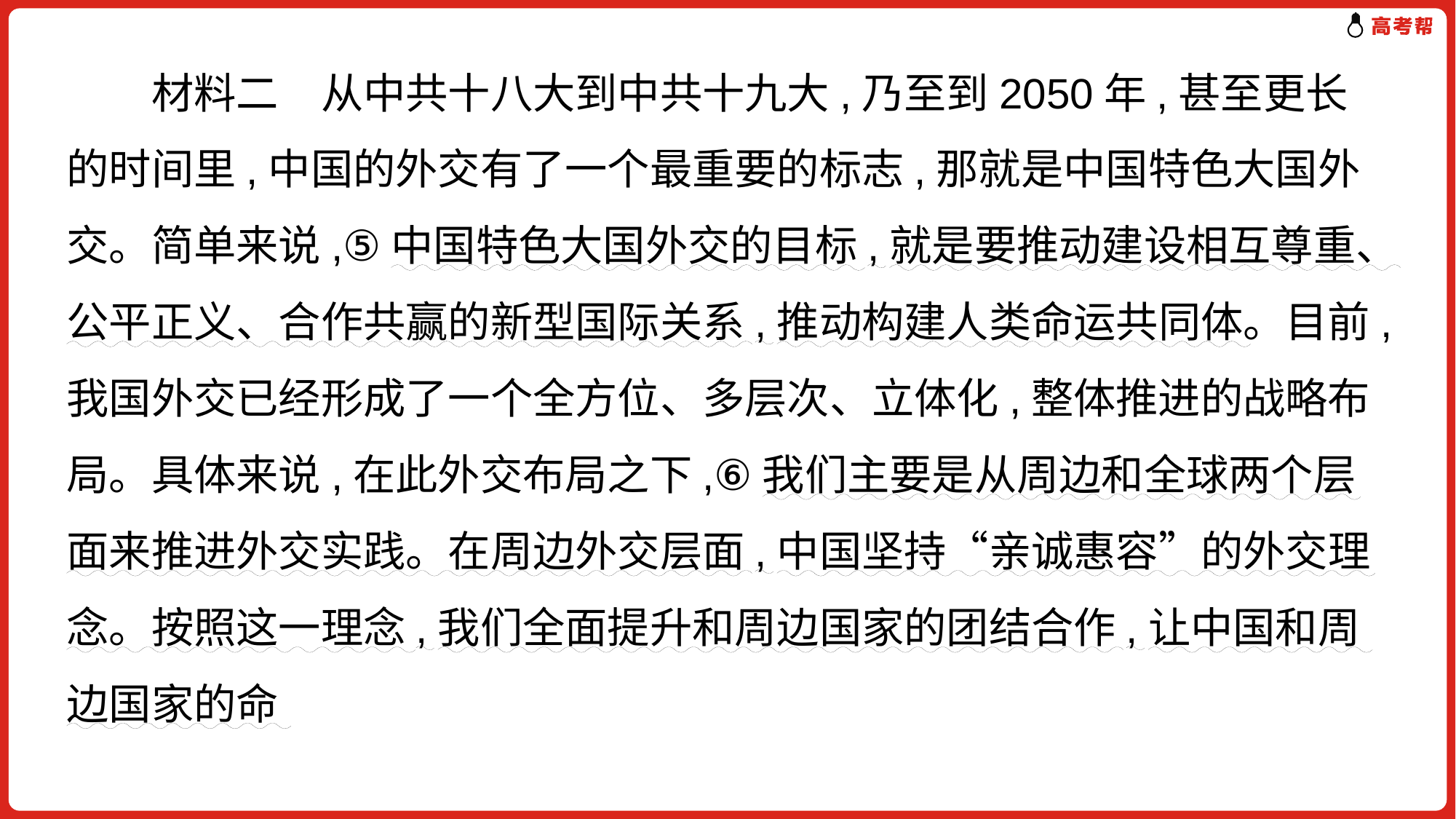

材料二　从中共十八大到中共十九大,乃至到2050年,甚至更长的时间里,中国的外交有了一个最重要的标志,那就是中国特色大国外交。简单来说,⑤中国特色大国外交的目标,就是要推动建设相互尊重、公平正义、合作共赢的新型国际关系,推动构建人类命运共同体。目前,我国外交已经形成了一个全方位、多层次、立体化,整体推进的战略布局。具体来说,在此外交布局之下,⑥我们主要是从周边和全球两个层面来推进外交实践。在周边外交层面,中国坚持“亲诚惠容”的外交理念。按照这一理念,我们全面提升和周边国家的团结合作,让中国和周边国家的命